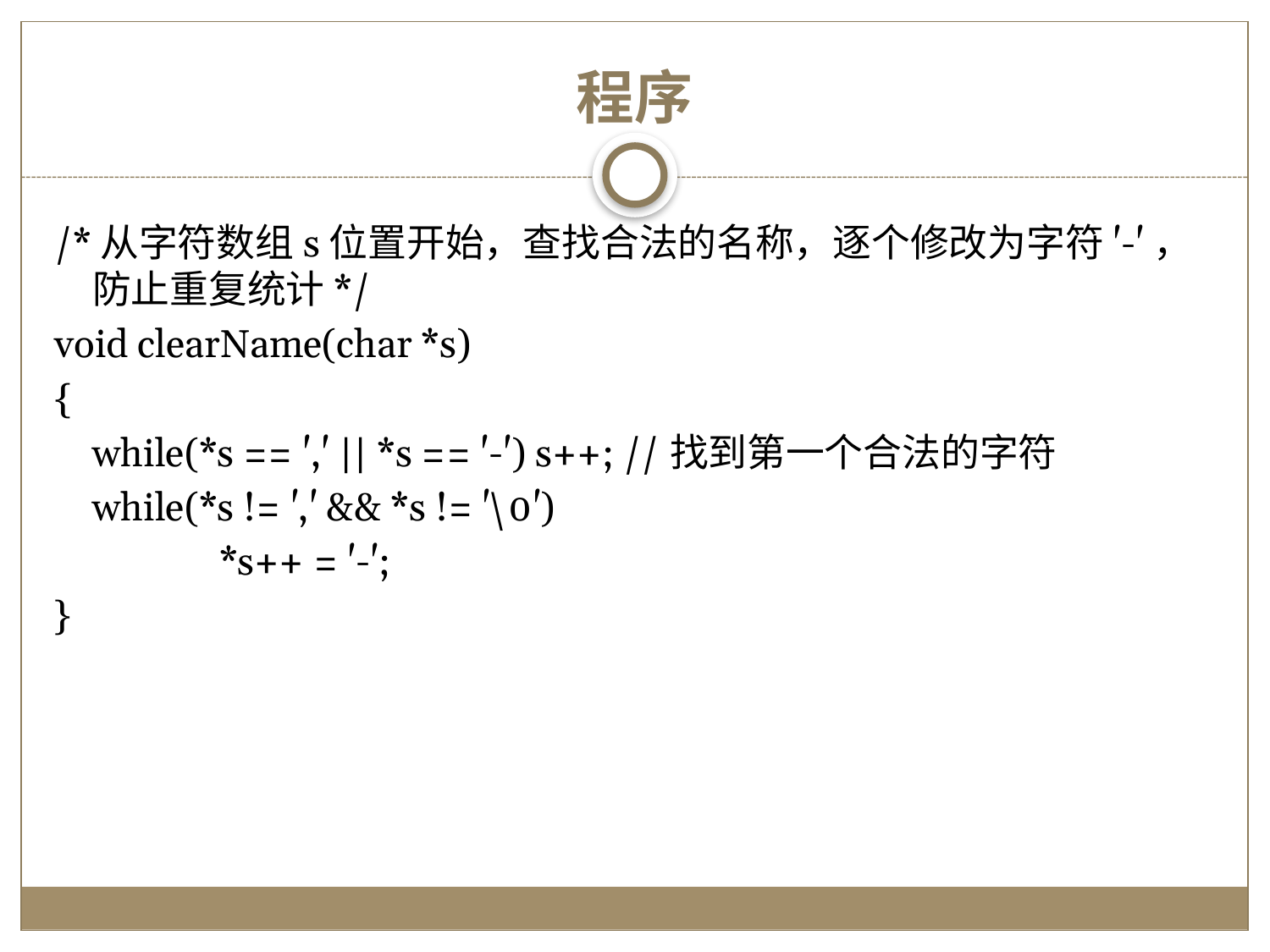

# 程序
/*从字符数组s位置开始，查找合法的名称，逐个修改为字符'-'，防止重复统计*/
void clearName(char *s)
{
	while(*s == ',' || *s == '-') s++; //找到第一个合法的字符
	while(*s != ',' && *s != '\0')
		*s++ = '-';
}